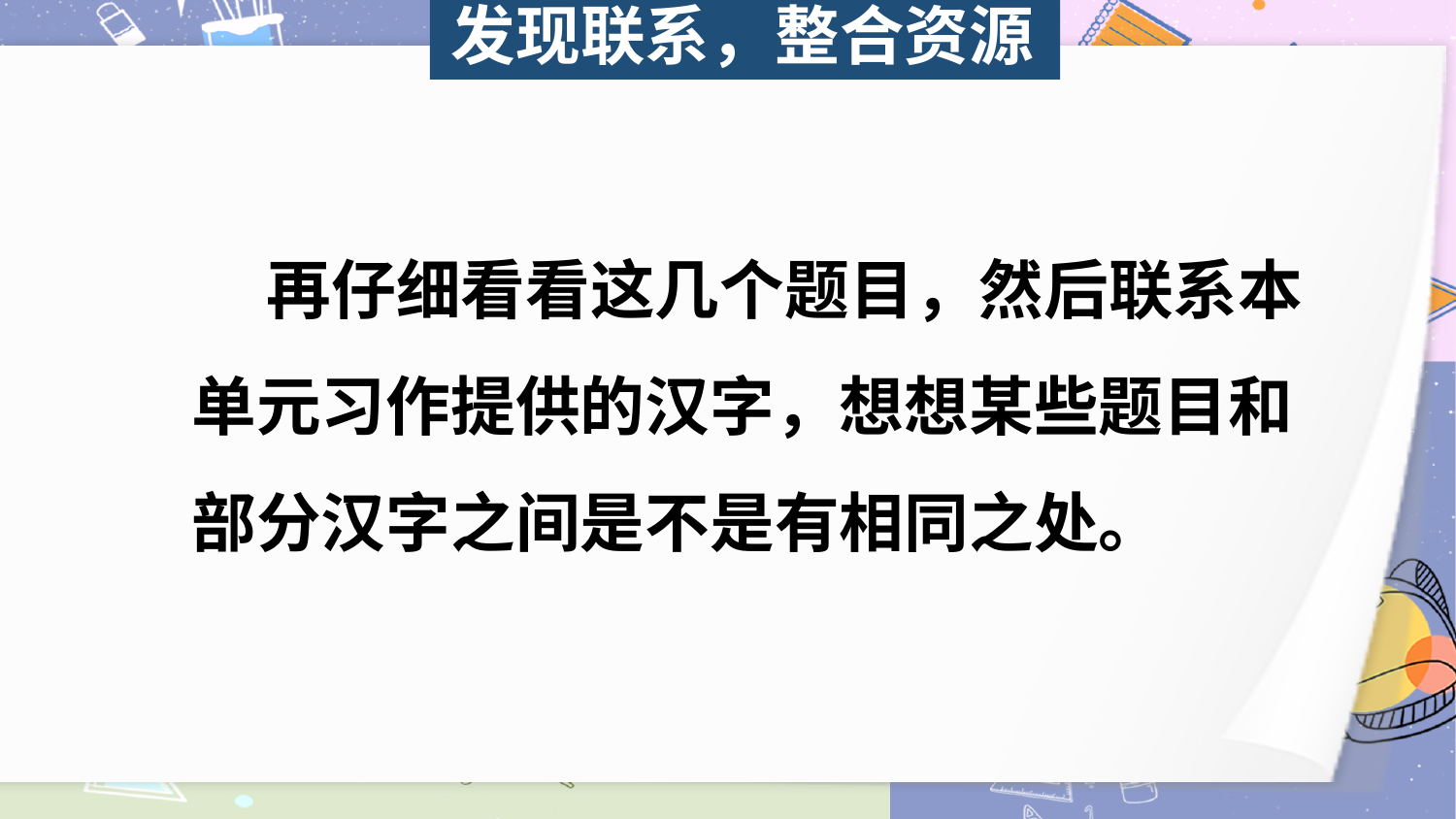

发现联系，整合资源

    再仔细看看这几个题目，然后联系本单元习作提供的汉字，想想某些题目和部分汉字之间是不是有相同之处。